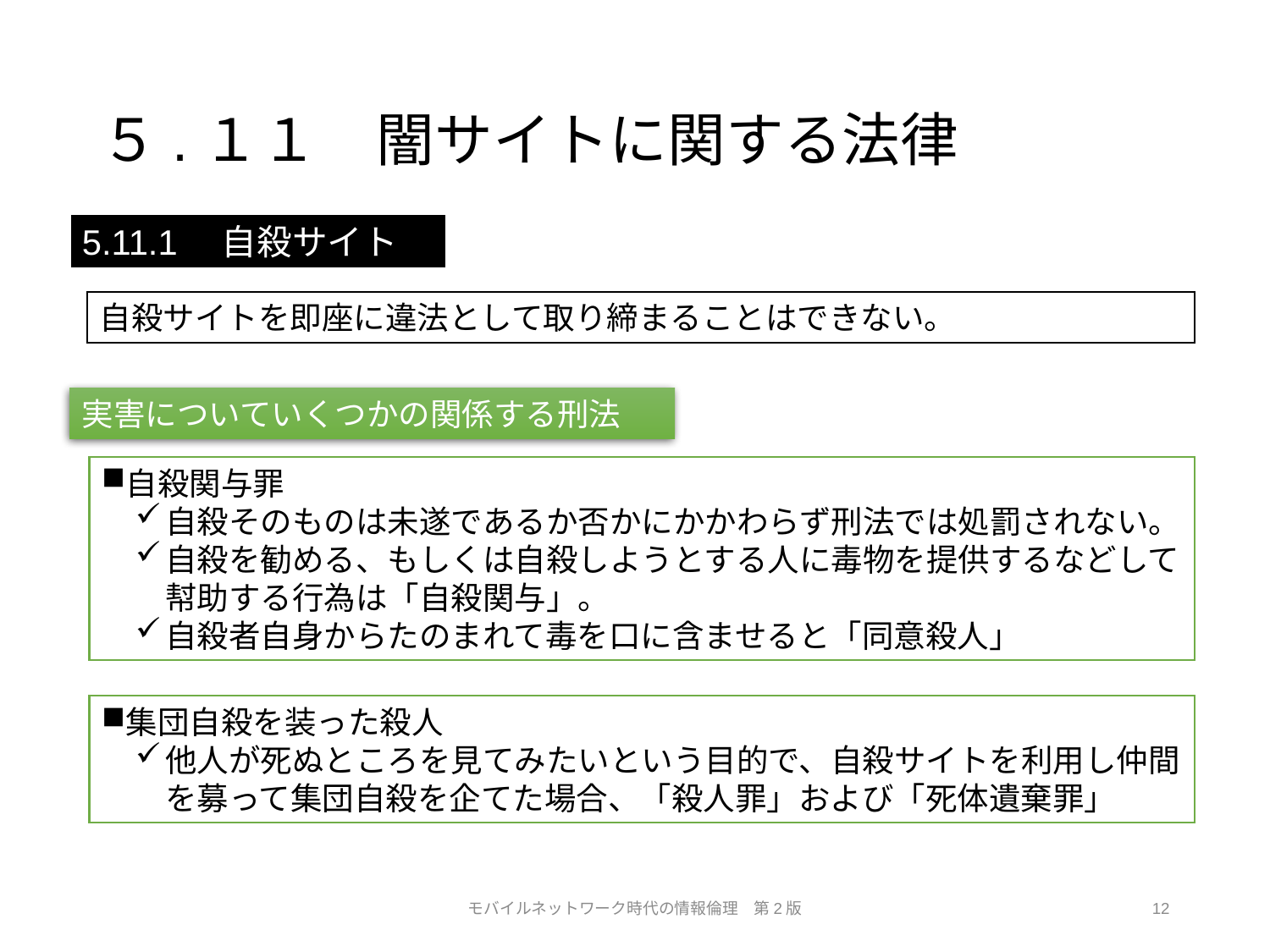

# ５.１１　闇サイトに関する法律
5.11.1　自殺サイト
自殺サイトを即座に違法として取り締まることはできない。
実害についていくつかの関係する刑法
自殺関与罪
自殺そのものは未遂であるか否かにかかわらず刑法では処罰されない。
自殺を勧める、もしくは自殺しようとする人に毒物を提供するなどして幇助する行為は「自殺関与」。
自殺者自身からたのまれて毒を口に含ませると「同意殺人」
集団自殺を装った殺人
他人が死ぬところを見てみたいという目的で、自殺サイトを利用し仲間を募って集団自殺を企てた場合、「殺人罪」および「死体遺棄罪」
モバイルネットワーク時代の情報倫理　第2版
12